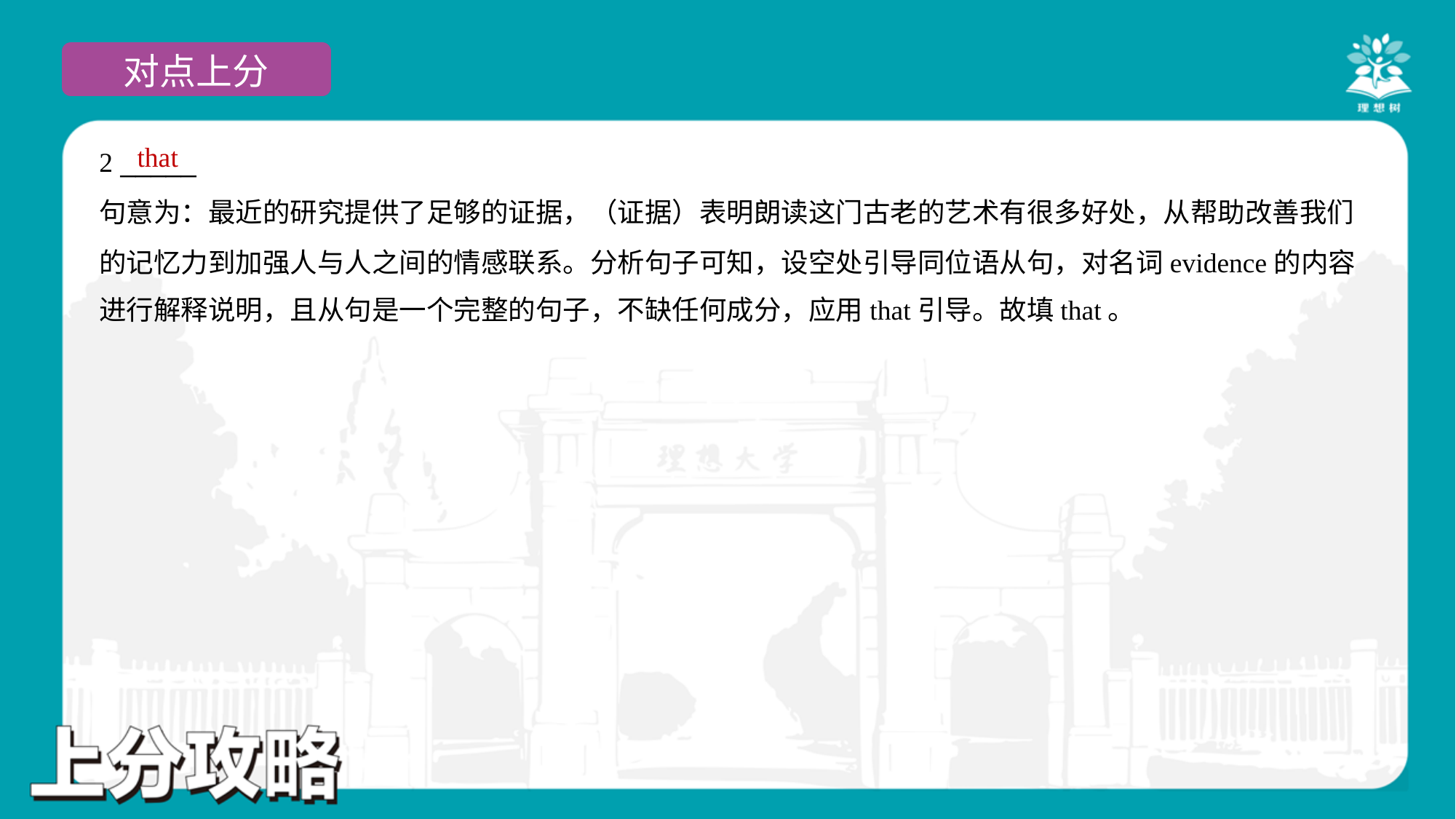

that
2 _____
句意为：最近的研究提供了足够的证据，（证据）表明朗读这门古老的艺术有很多好处，从帮助改善我们
的记忆力到加强人与人之间的情感联系。分析句子可知，设空处引导同位语从句，对名词evidence的内容
进行解释说明，且从句是一个完整的句子，不缺任何成分，应用that引导。故填that。